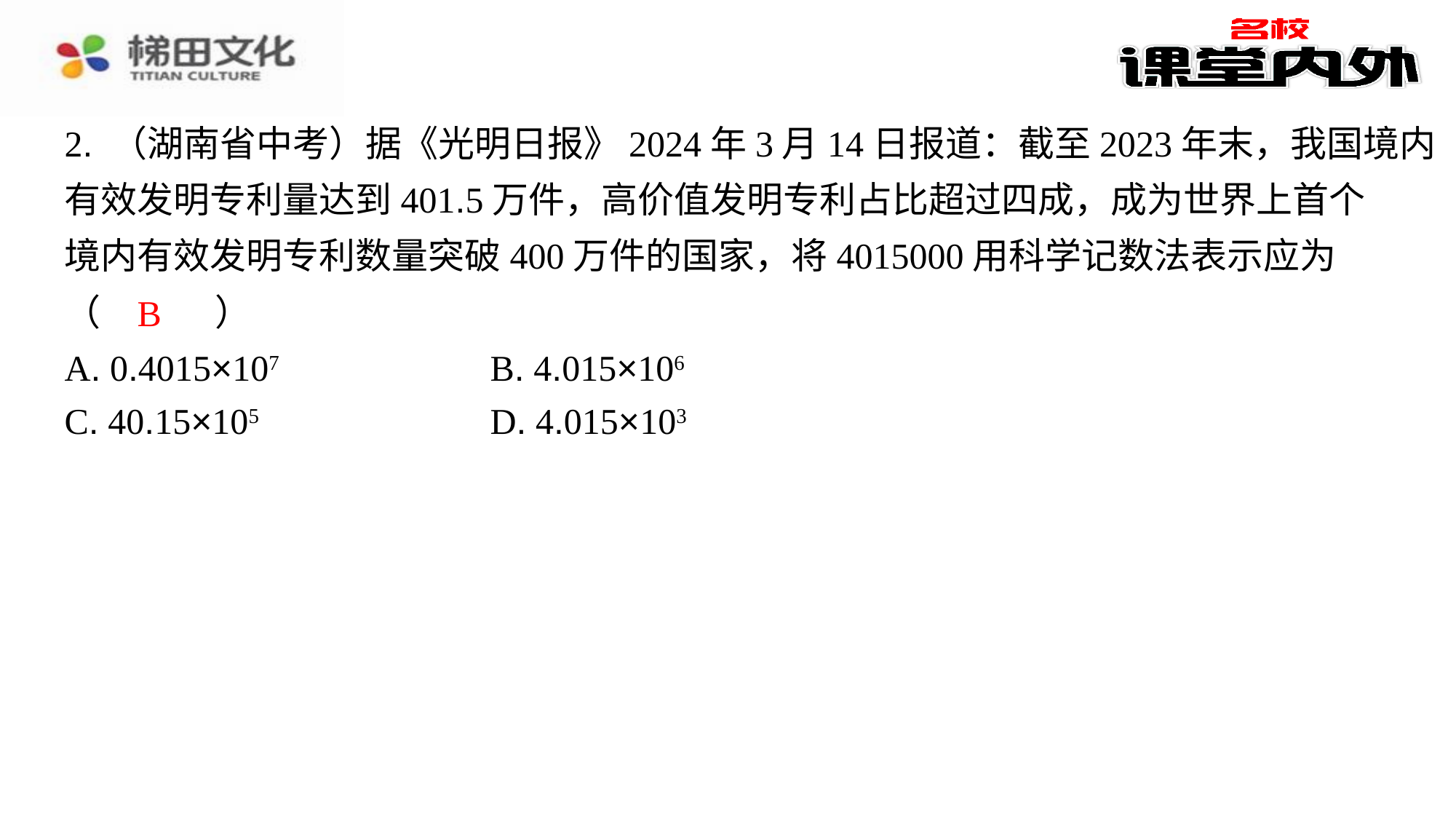

2. （湖南省中考）据《光明日报》2024年3月14日报道：截至2023年末，我国境内
有效发明专利量达到401.5万件，高价值发明专利占比超过四成，成为世界上首个
境内有效发明专利数量突破400万件的国家，将4015000用科学记数法表示应为
（　B　）
B
| A. 0.4015×107 | B. 4.015×106 |
| --- | --- |
| C. 40.15×105 | D. 4.015×103 |